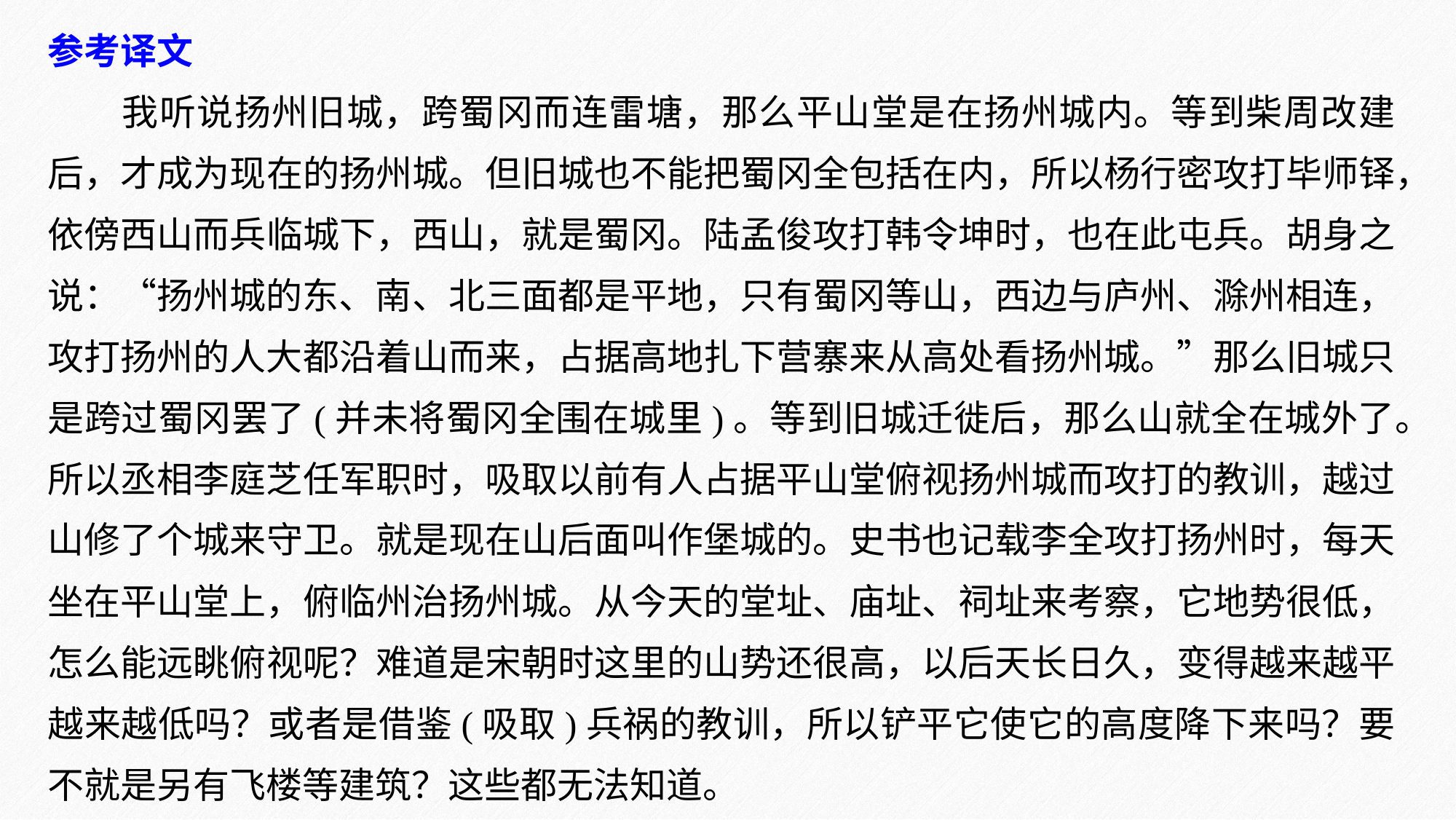

参考译文
我听说扬州旧城，跨蜀冈而连雷塘，那么平山堂是在扬州城内。等到柴周改建后，才成为现在的扬州城。但旧城也不能把蜀冈全包括在内，所以杨行密攻打毕师铎，依傍西山而兵临城下，西山，就是蜀冈。陆孟俊攻打韩令坤时，也在此屯兵。胡身之说：“扬州城的东、南、北三面都是平地，只有蜀冈等山，西边与庐州、滁州相连，攻打扬州的人大都沿着山而来，占据高地扎下营寨来从高处看扬州城。”那么旧城只是跨过蜀冈罢了(并未将蜀冈全围在城里)。等到旧城迁徙后，那么山就全在城外了。所以丞相李庭芝任军职时，吸取以前有人占据平山堂俯视扬州城而攻打的教训，越过山修了个城来守卫。就是现在山后面叫作堡城的。史书也记载李全攻打扬州时，每天坐在平山堂上，俯临州治扬州城。从今天的堂址、庙址、祠址来考察，它地势很低，怎么能远眺俯视呢？难道是宋朝时这里的山势还很高，以后天长日久，变得越来越平越来越低吗？或者是借鉴(吸取)兵祸的教训，所以铲平它使它的高度降下来吗？要不就是另有飞楼等建筑？这些都无法知道。